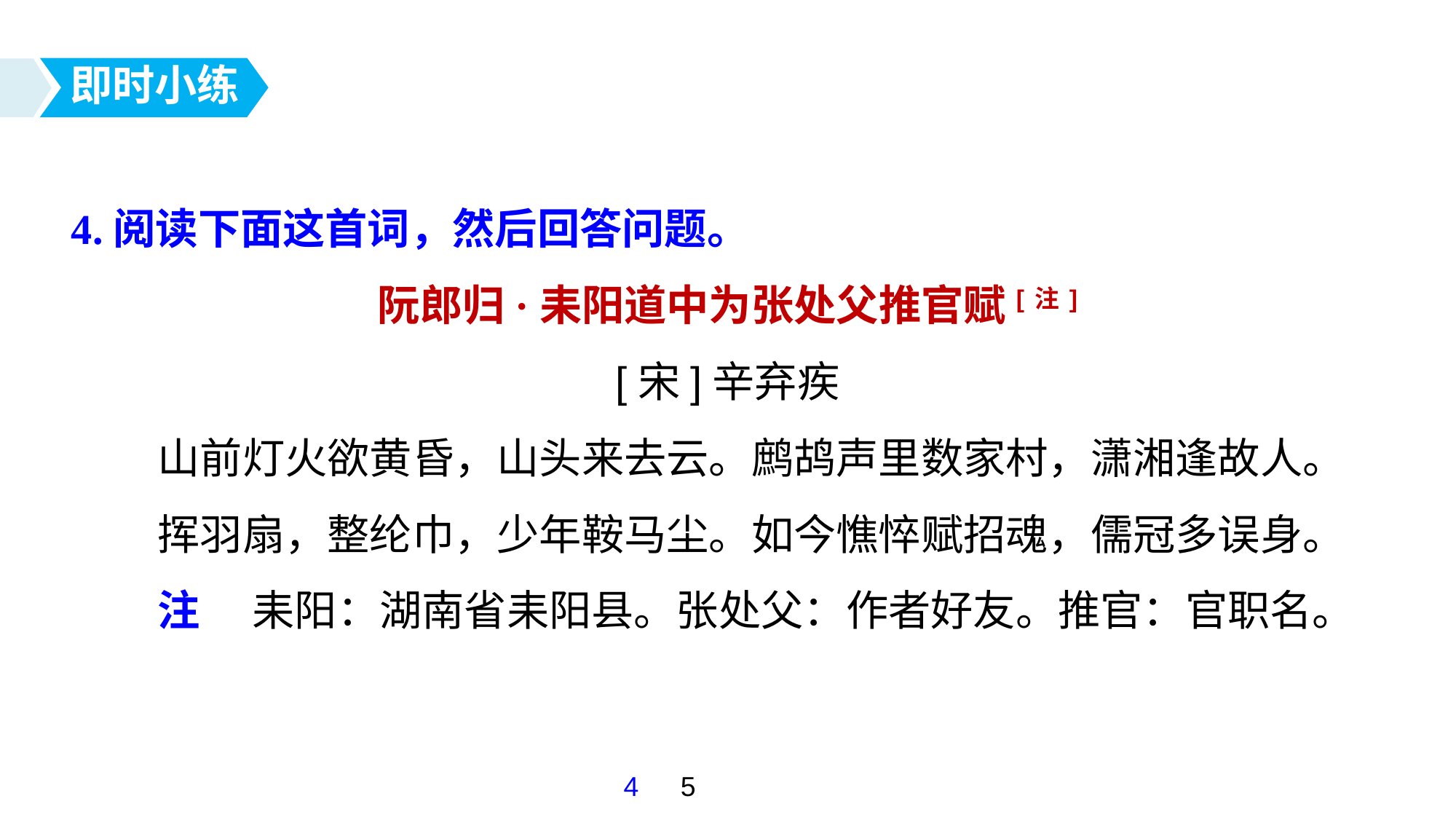

即时小练

4.阅读下面这首词，然后回答问题。
阮郎归·耒阳道中为张处父推官赋[注]
[宋]辛弃疾
山前灯火欲黄昏，山头来去云。鹧鸪声里数家村，潇湘逢故人。
挥羽扇，整纶巾，少年鞍马尘。如今憔悴赋招魂，儒冠多误身。
注 　耒阳：湖南省耒阳县。张处父：作者好友。推官：官职名。
4
5